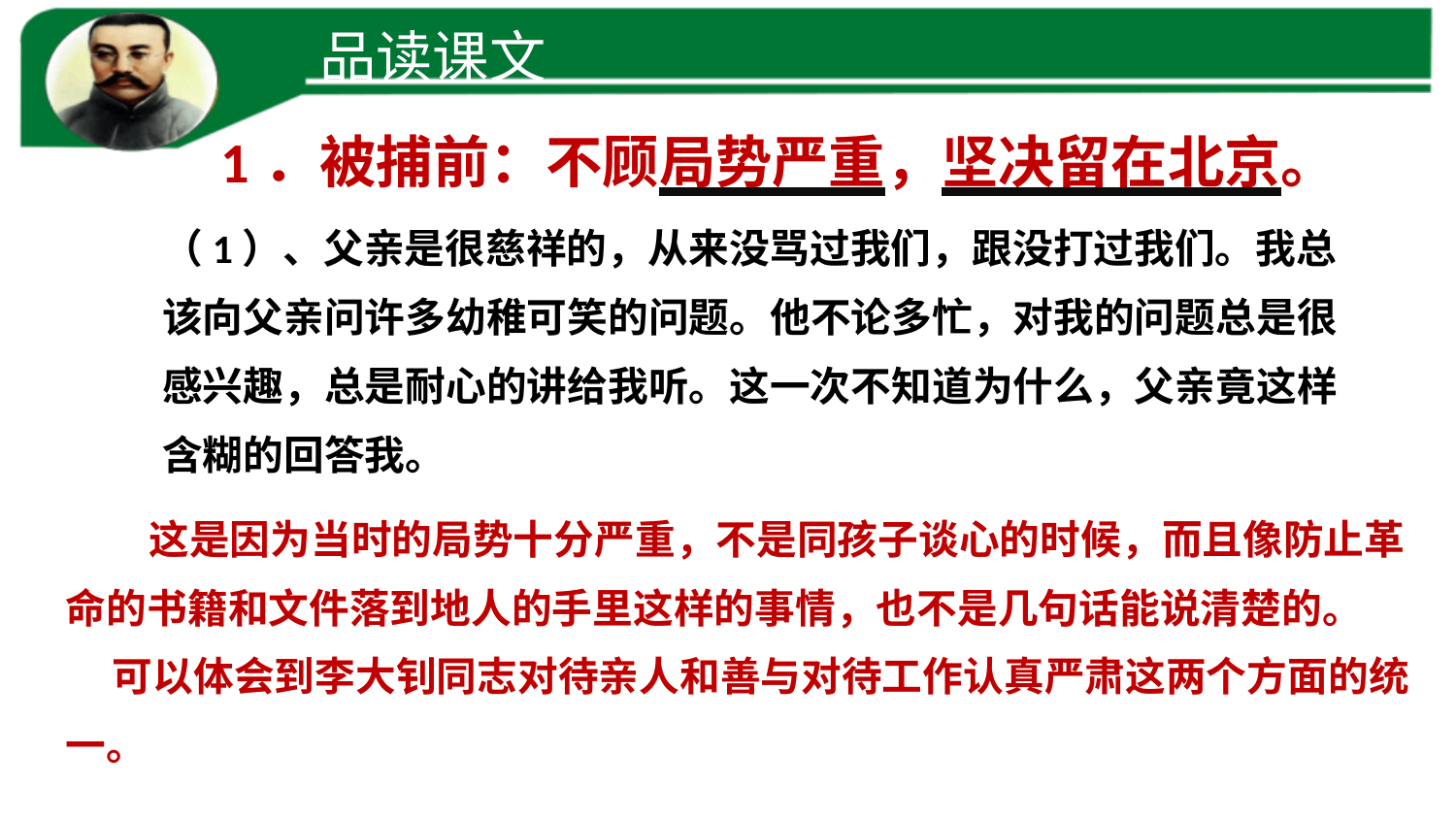

品读课文
1．被捕前：不顾局势严重，坚决留在北京。
（1）、父亲是很慈祥的，从来没骂过我们，跟没打过我们。我总该向父亲问许多幼稚可笑的问题。他不论多忙，对我的问题总是很感兴趣，总是耐心的讲给我听。这一次不知道为什么，父亲竟这样含糊的回答我。
         这是因为当时的局势十分严重，不是同孩子谈心的时候，而且像防止革命的书籍和文件落到地人的手里这样的事情，也不是几句话能说清楚的。
    可以体会到李大钊同志对待亲人和善与对待工作认真严肃这两个方面的统一。